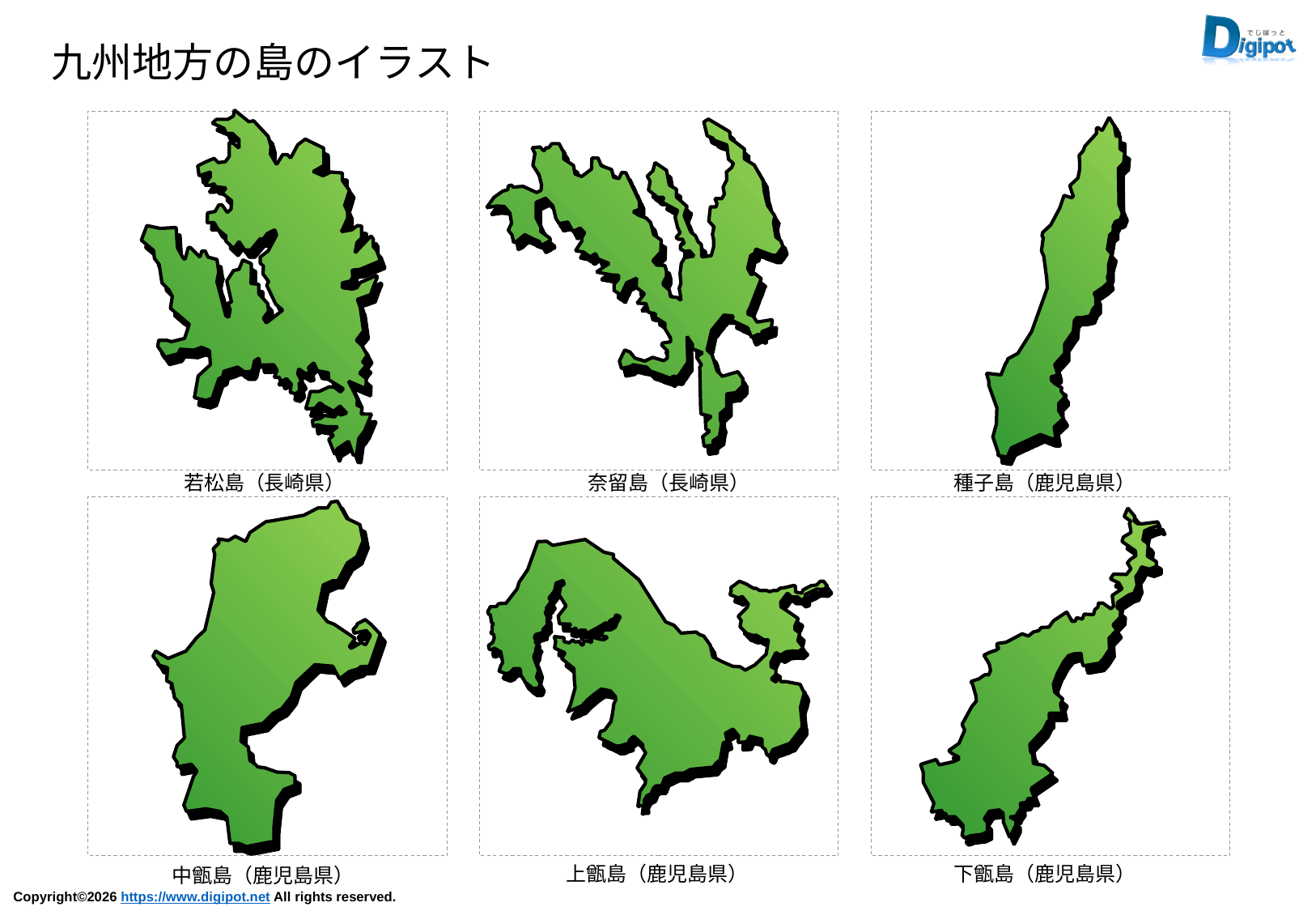

九州地方の島のイラスト

若松島（長崎県）
奈留島（長崎県）
種子島（鹿児島県）

上甑島（鹿児島県）
下甑島（鹿児島県）
中甑島（鹿児島県）